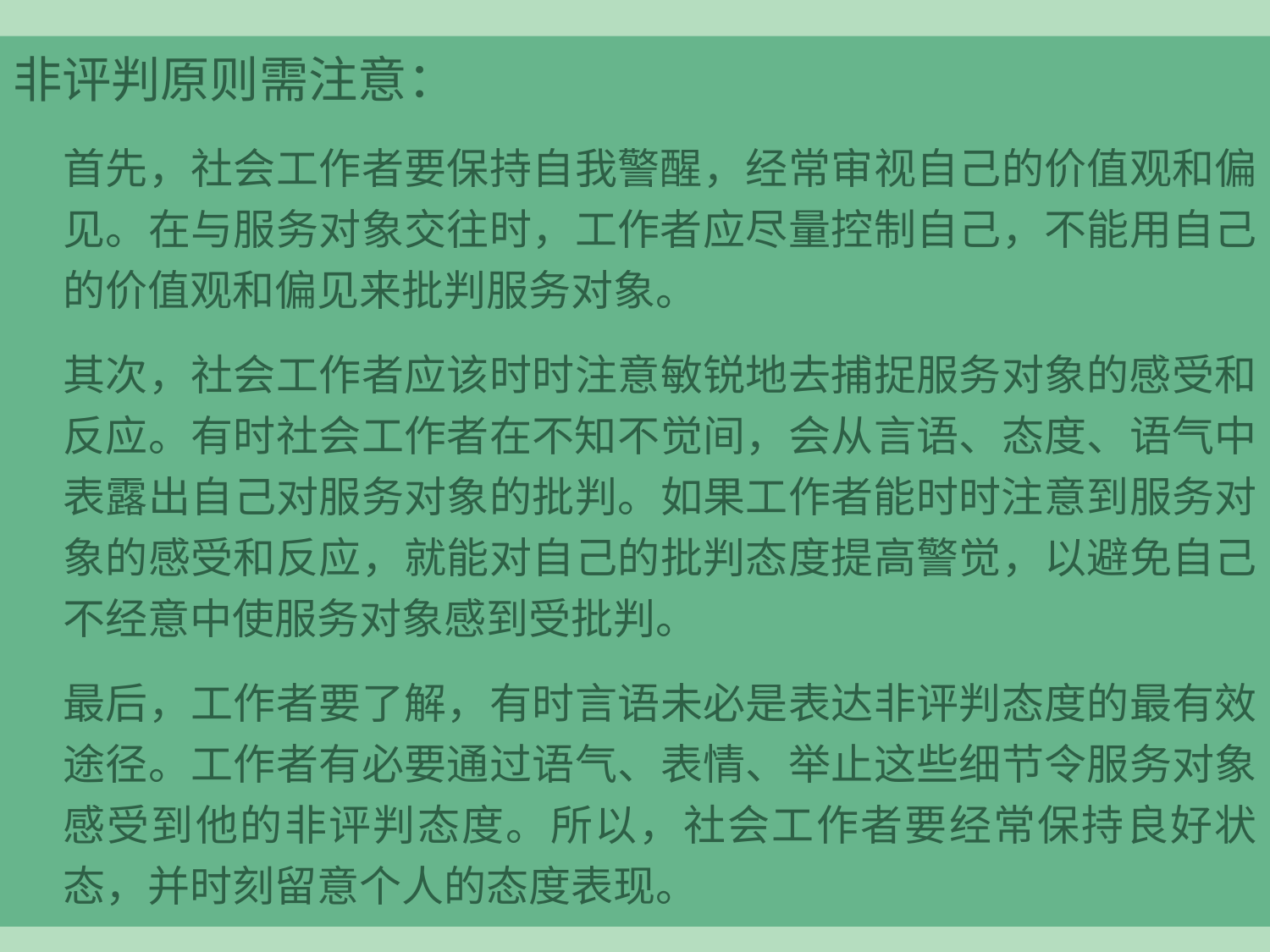

非评判原则需注意：
首先，社会工作者要保持自我警醒，经常审视自己的价值观和偏见。在与服务对象交往时，工作者应尽量控制自己，不能用自己的价值观和偏见来批判服务对象。
其次，社会工作者应该时时注意敏锐地去捕捉服务对象的感受和反应。有时社会工作者在不知不觉间，会从言语、态度、语气中表露出自己对服务对象的批判。如果工作者能时时注意到服务对象的感受和反应，就能对自己的批判态度提高警觉，以避免自己不经意中使服务对象感到受批判。
最后，工作者要了解，有时言语未必是表达非评判态度的最有效途径。工作者有必要通过语气、表情、举止这些细节令服务对象感受到他的非评判态度。所以，社会工作者要经常保持良好状态，并时刻留意个人的态度表现。